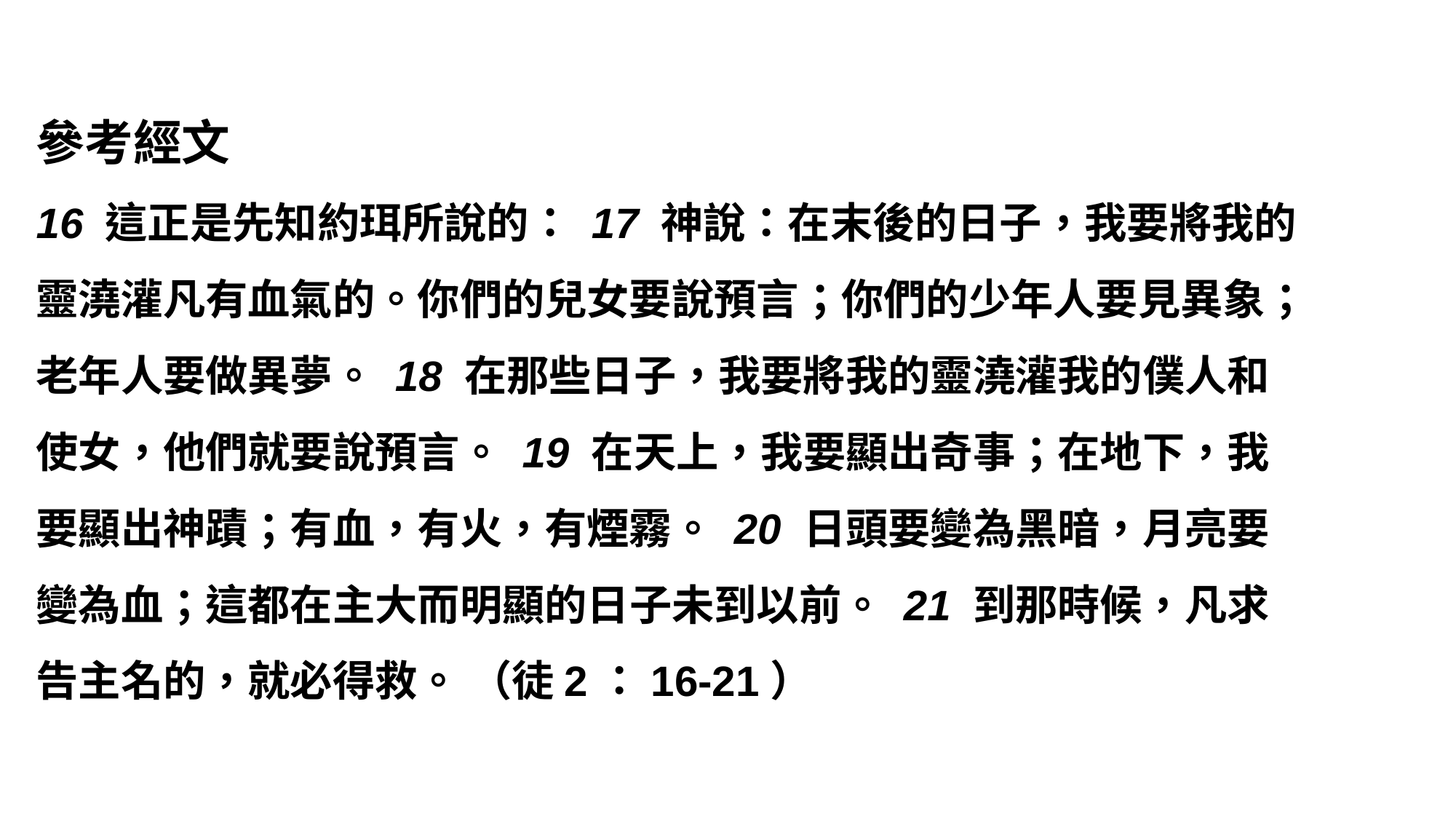

參考經文
16 這正是先知約珥所說的： 17 神說：在末後的日子，我要將我的靈澆灌凡有血氣的。你們的兒女要說預言；你們的少年人要見異象；老年人要做異夢。 18 在那些日子，我要將我的靈澆灌我的僕人和使女，他們就要說預言。 19 在天上，我要顯出奇事；在地下，我要顯出神蹟；有血，有火，有煙霧。 20 日頭要變為黑暗，月亮要變為血；這都在主大而明顯的日子未到以前。 21 到那時候，凡求告主名的，就必得救。 （徒2：16-21）